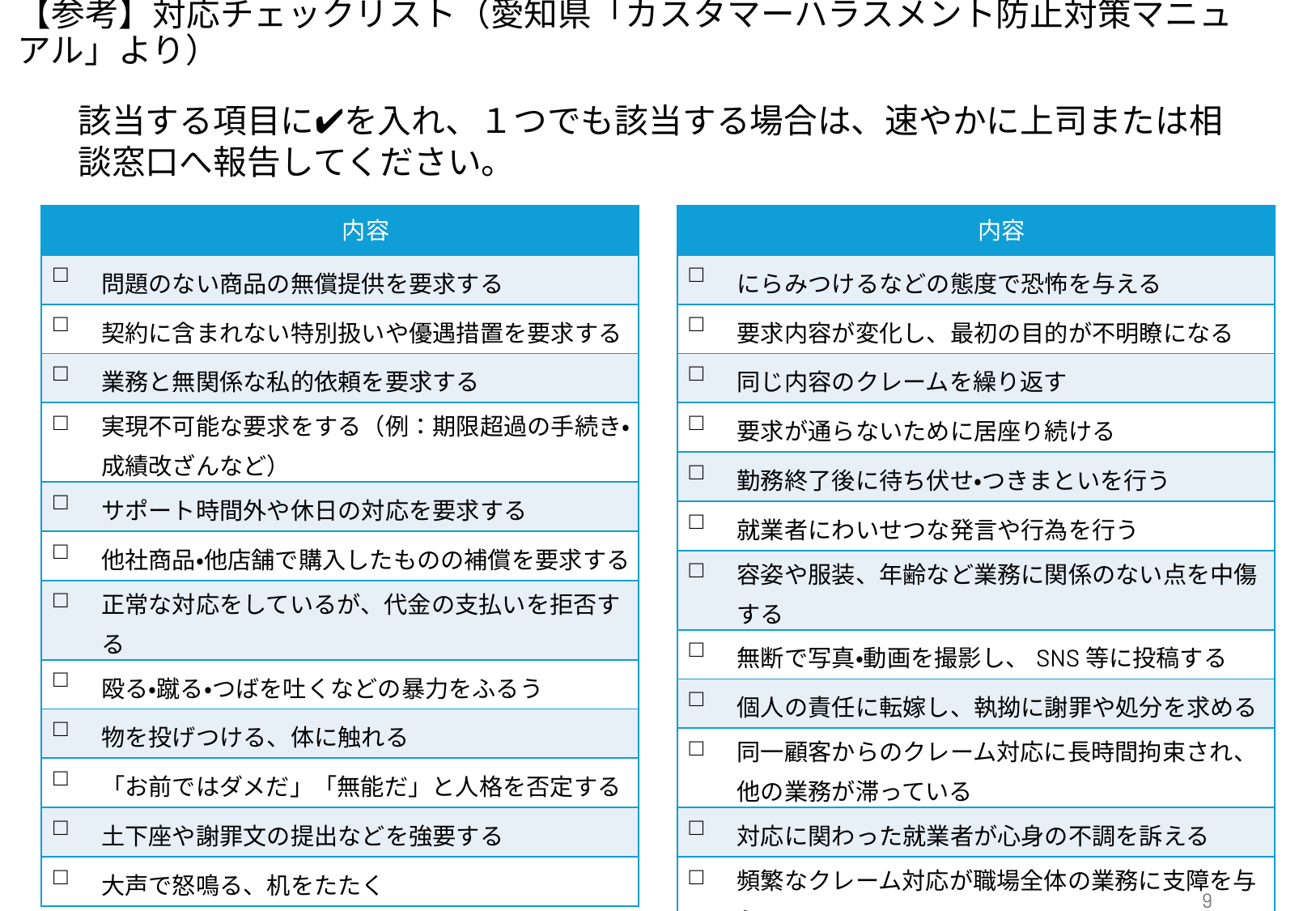

【参考】対応チェックリスト（愛知県「カスタマーハラスメント防止対策マニュアル」より）
該当する項目に✔を入れ、１つでも該当する場合は、速やかに上司または相談窓口へ報告してください。
|  | 内容 |
| --- | --- |
| □ | 問題のない商品の無償提供を要求する |
| □ | 契約に含まれない特別扱いや優遇措置を要求する |
| □ | 業務と無関係な私的依頼を要求する |
| □ | 実現不可能な要求をする（例：期限超過の手続き・成績改ざんなど） |
| □ | サポート時間外や休日の対応を要求する |
| □ | 他社商品・他店舗で購入したものの補償を要求する |
| □ | 正常な対応をしているが、代金の支払いを拒否する |
| □ | 殴る・蹴る・つばを吐くなどの暴力をふるう |
| □ | 物を投げつける、体に触れる |
| □ | 「お前ではダメだ」「無能だ」と人格を否定する |
| □ | 土下座や謝罪文の提出などを強要する |
| □ | 大声で怒鳴る、机をたたく |
|  | 内容 |
| --- | --- |
| □ | にらみつけるなどの態度で恐怖を与える |
| □ | 要求内容が変化し、最初の目的が不明瞭になる |
| □ | 同じ内容のクレームを繰り返す |
| □ | 要求が通らないために居座り続ける |
| □ | 勤務終了後に待ち伏せ・つきまといを行う |
| □ | 就業者にわいせつな発言や行為を行う |
| □ | 容姿や服装、年齢など業務に関係のない点を中傷する |
| □ | 無断で写真・動画を撮影し、SNS等に投稿する |
| □ | 個人の責任に転嫁し、執拗に謝罪や処分を求める |
| □ | 同一顧客からのクレーム対応に長時間拘束され、他の業務が滞っている |
| □ | 対応に関わった就業者が心身の不調を訴える |
| □ | 頻繁なクレーム対応が職場全体の業務に支障を与えている |
9